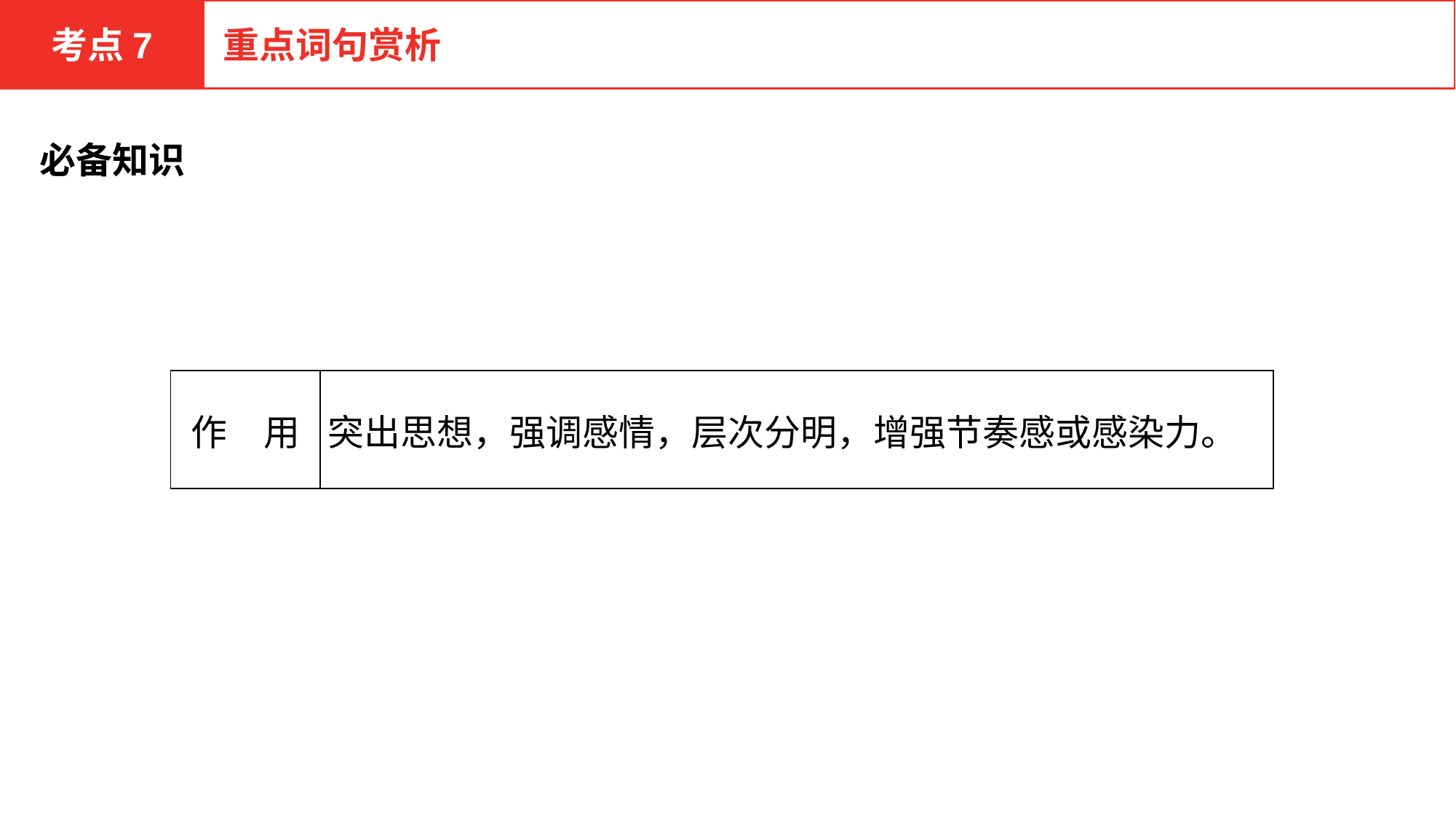

考点7
重点词句赏析
必备知识
| 作　用 | 突出思想，强调感情，层次分明，增强节奏感或感染力。 |
| --- | --- |